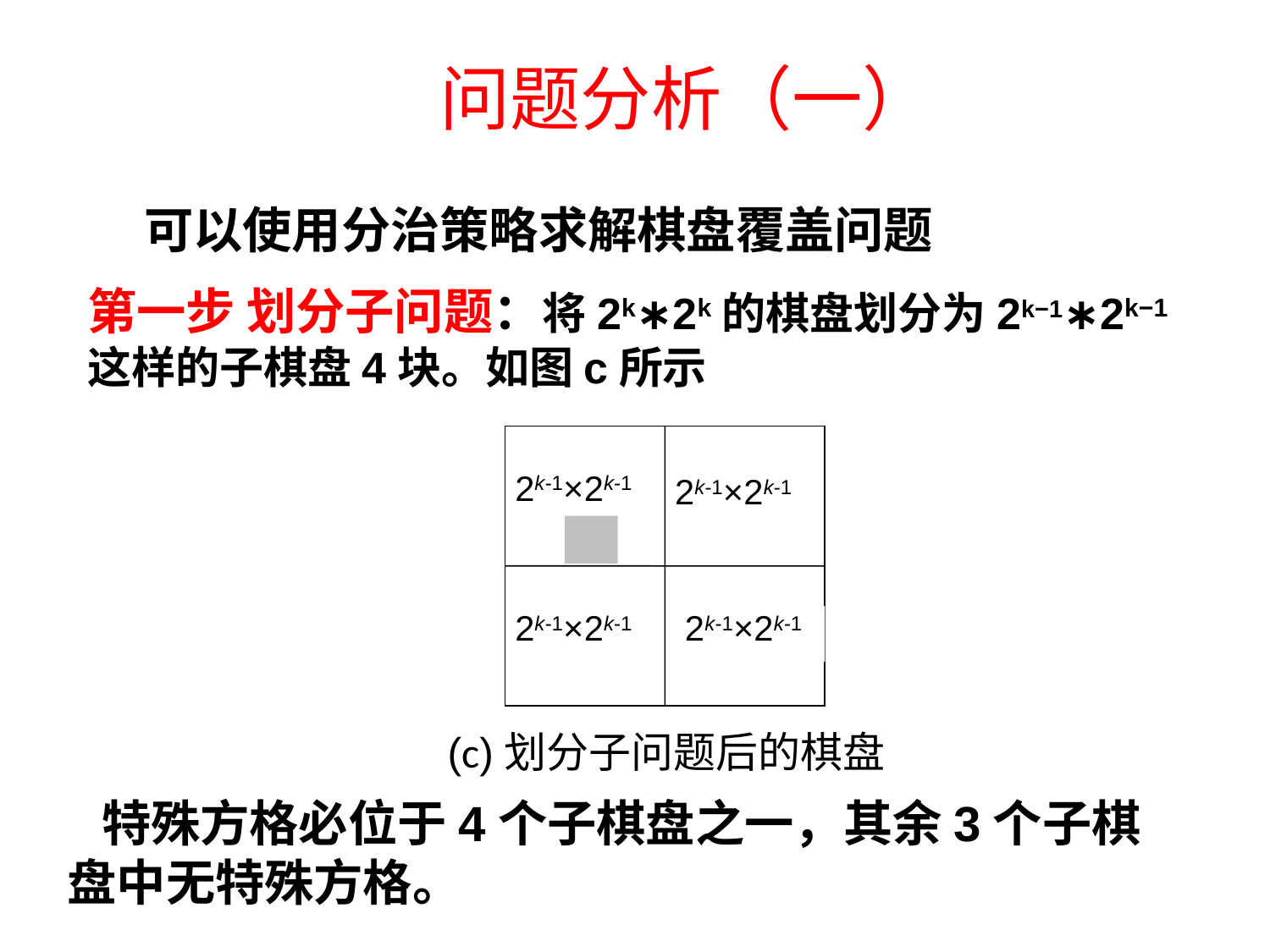

问题分析（一）
    可以使用分治策略求解棋盘覆盖问题
第一步 划分子问题：将2k∗2k的棋盘划分为2k−1∗2k−1这样的子棋盘4块。如图c所示

2k-1×2k-1
2k-1×2k-1

2k-1×2k-1
2k-1×2k-1
(c)划分子问题后的棋盘

  特殊方格必位于4个子棋盘之一，其余3个子棋盘中无特殊方格。